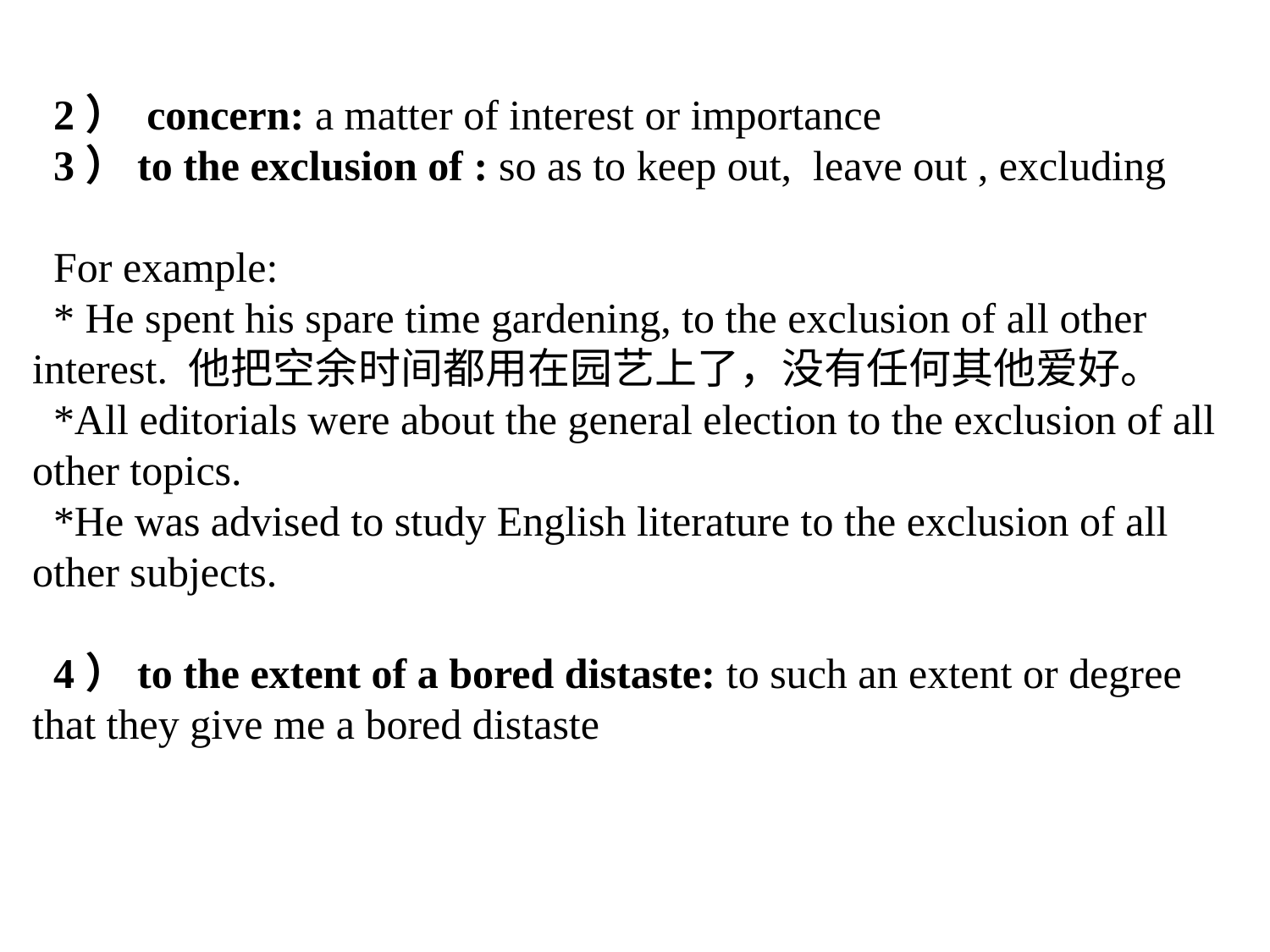

2） concern: a matter of interest or importance
3）to the exclusion of : so as to keep out,  leave out , excluding

For example:
* He spent his spare time gardening, to the exclusion of all other interest. 他把空余时间都用在园艺上了，没有任何其他爱好。
*All editorials were about the general election to the exclusion of all other topics.
*He was advised to study English literature to the exclusion of all other subjects.

4）to the extent of a bored distaste: to such an extent or degree that they give me a bored distaste